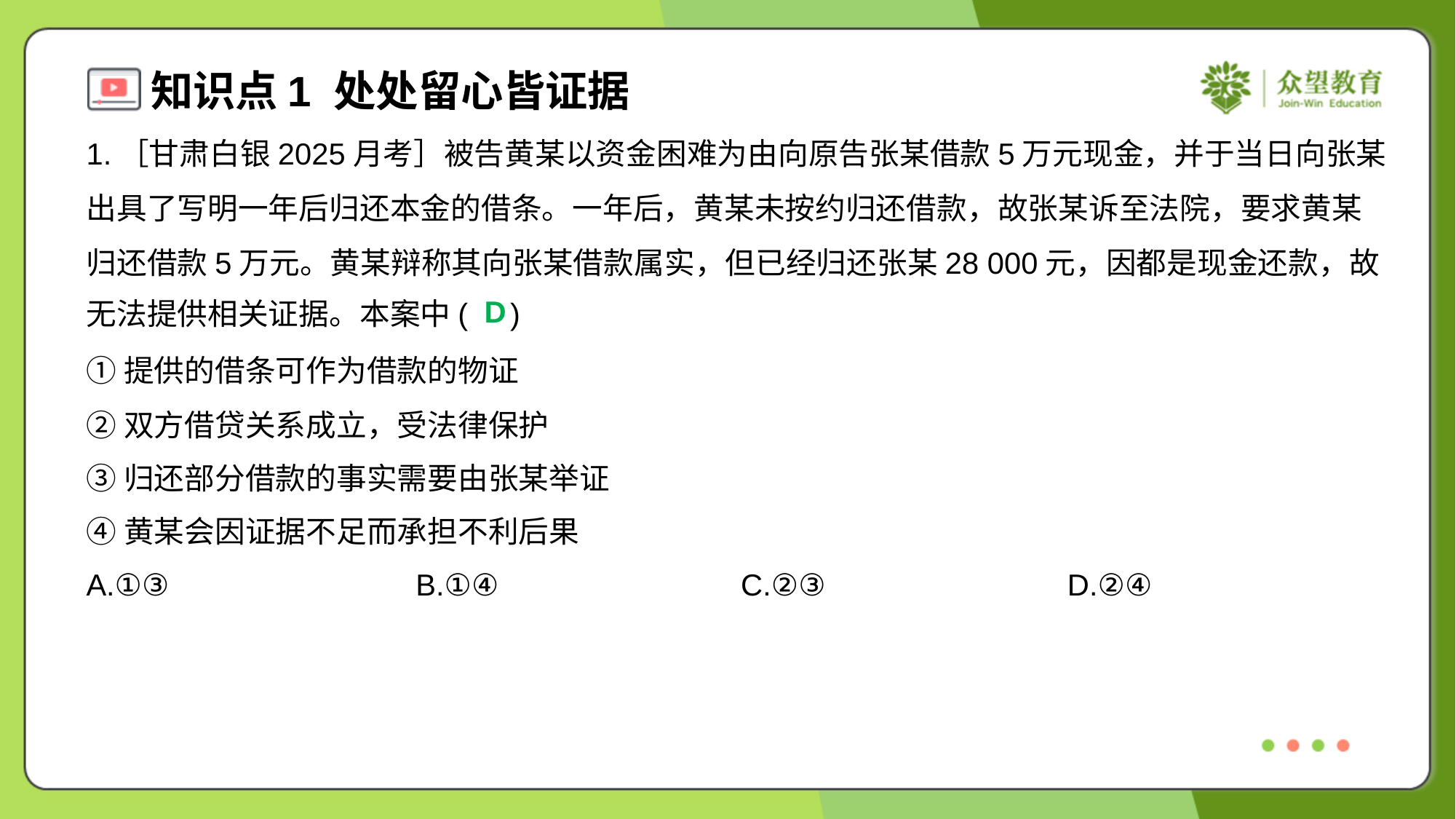

1.［甘肃白银2025月考］被告黄某以资金困难为由向原告张某借款5万元现金，并于当日向张某
出具了写明一年后归还本金的借条。一年后，黄某未按约归还借款，故张某诉至法院，要求黄某
归还借款5万元。黄某辩称其向张某借款属实，但已经归还张某28 000元，因都是现金还款，故
无法提供相关证据。本案中(     )
D
①提供的借条可作为借款的物证
②双方借贷关系成立，受法律保护
③归还部分借款的事实需要由张某举证
④黄某会因证据不足而承担不利后果
A.①③	B.①④	C.②③	D.②④